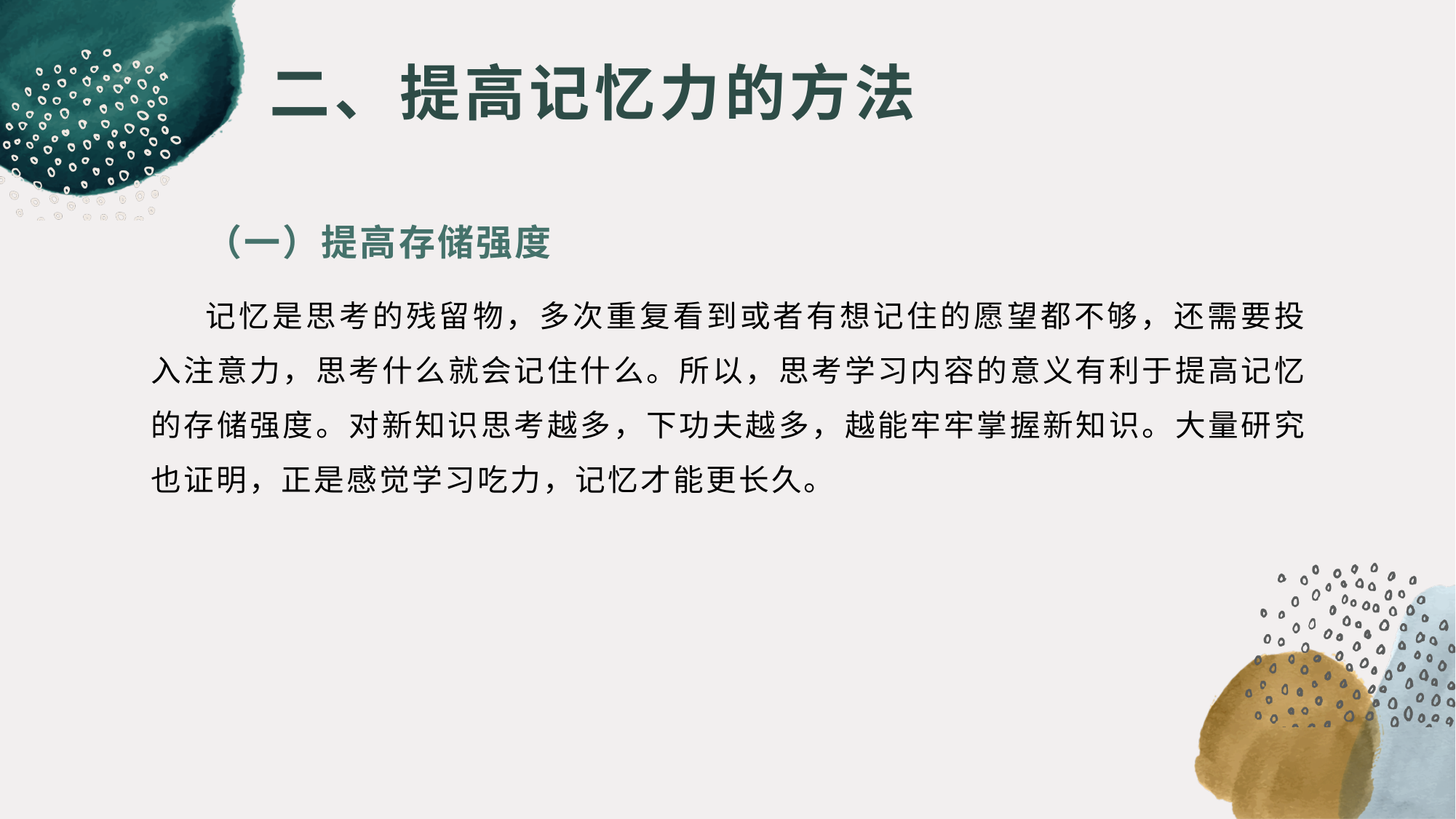

# 二、提高记忆力的方法
（一）提高存储强度
记忆是思考的残留物，多次重复看到或者有想记住的愿望都不够，还需要投入注意力，思考什么就会记住什么。所以，思考学习内容的意义有利于提高记忆的存储强度。对新知识思考越多，下功夫越多，越能牢牢掌握新知识。大量研究也证明，正是感觉学习吃力，记忆才能更长久。